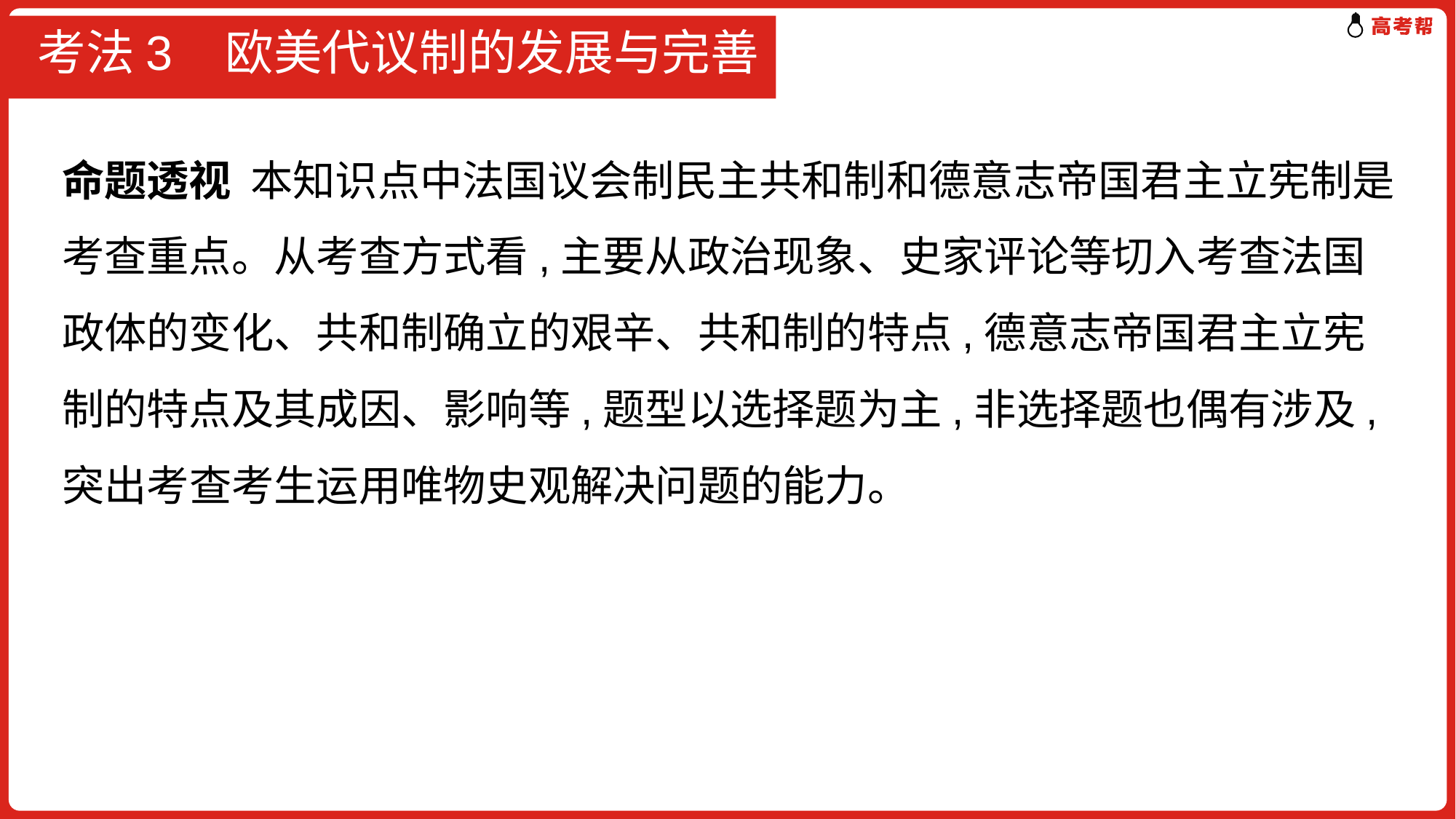

# 考法3   欧美代议制的发展与完善
命题透视  本知识点中法国议会制民主共和制和德意志帝国君主立宪制是考查重点。从考查方式看,主要从政治现象、史家评论等切入考查法国政体的变化、共和制确立的艰辛、共和制的特点,德意志帝国君主立宪制的特点及其成因、影响等,题型以选择题为主,非选择题也偶有涉及,突出考查考生运用唯物史观解决问题的能力。